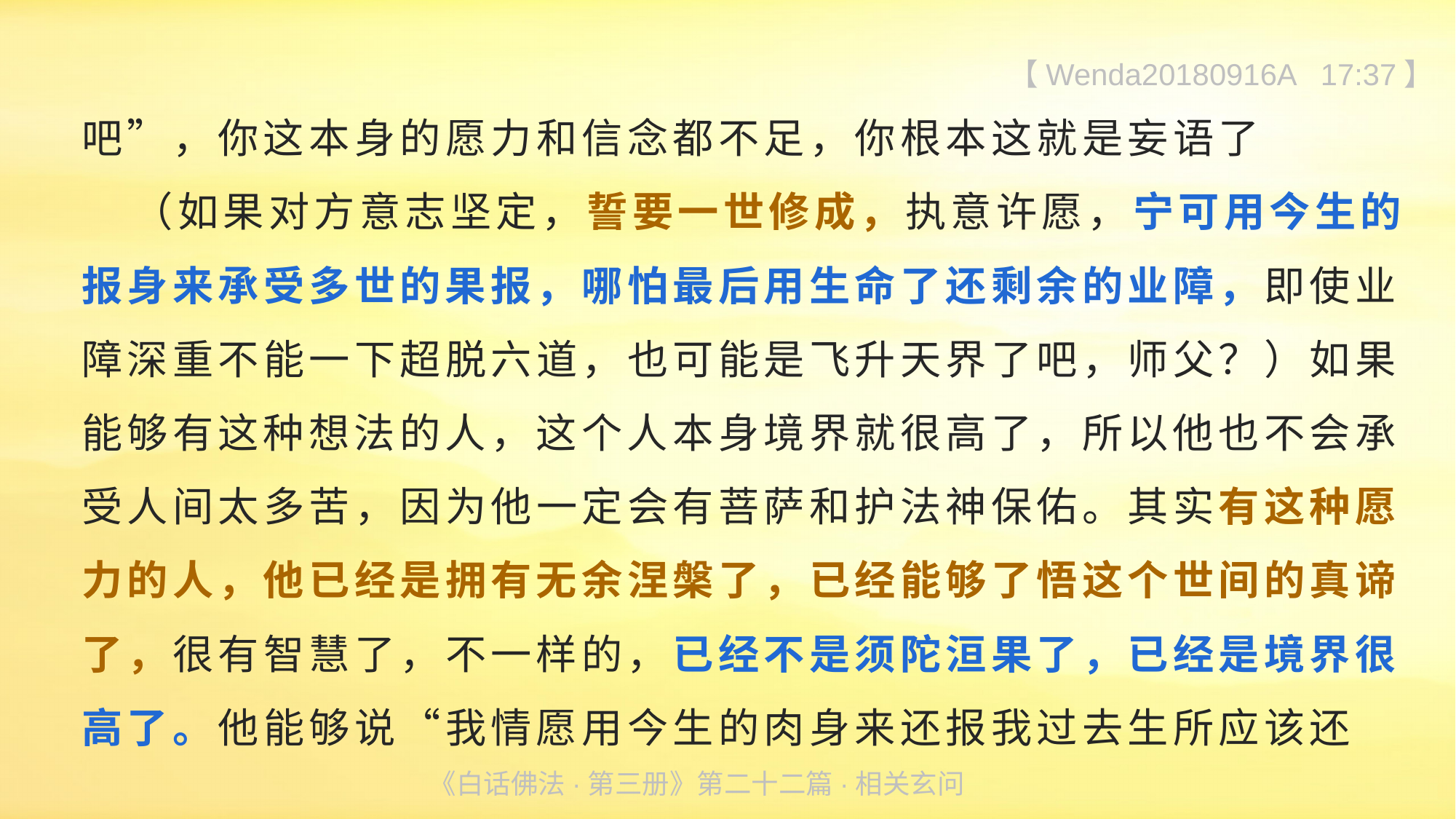

【Wenda20180916A   17:37】
吧”，你这本身的愿力和信念都不足，你根本这就是妄语了
   （如果对方意志坚定，誓要一世修成，执意许愿，宁可用今生的报身来承受多世的果报，哪怕最后用生命了还剩余的业障，即使业障深重不能一下超脱六道，也可能是飞升天界了吧，师父？）如果能够有这种想法的人，这个人本身境界就很高了，所以他也不会承受人间太多苦，因为他一定会有菩萨和护法神保佑。其实有这种愿力的人，他已经是拥有无余涅槃了，已经能够了悟这个世间的真谛了，很有智慧了，不一样的，已经不是须陀洹果了，已经是境界很高了。他能够说“我情愿用今生的肉身来还报我过去生所应该还
《白话佛法·第三册》第二十二篇·相关玄问